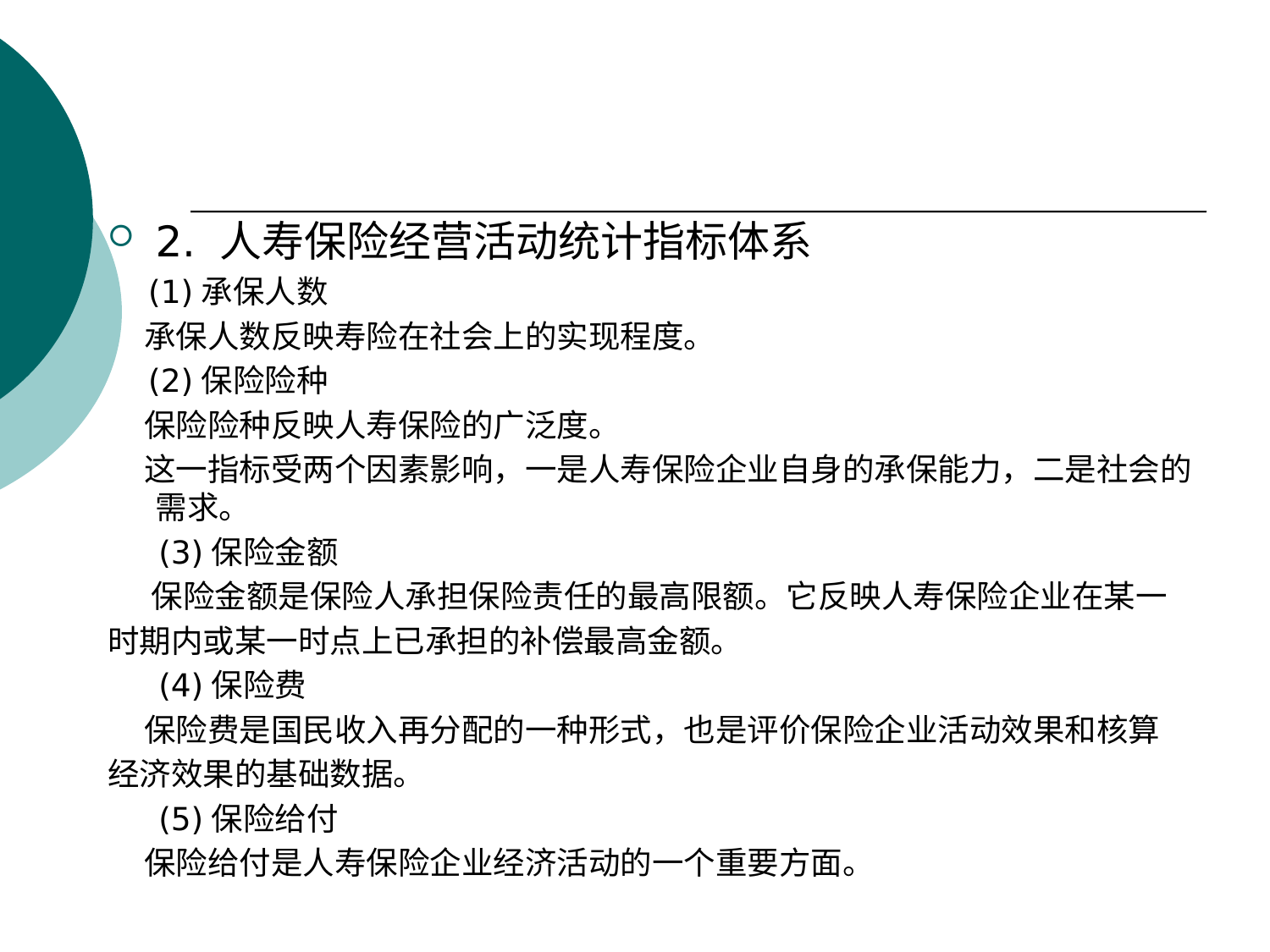

#
2. 人寿保险经营活动统计指标体系
    (1)承保人数
    承保人数反映寿险在社会上的实现程度。
    (2)保险险种
    保险险种反映人寿保险的广泛度。
    这一指标受两个因素影响，一是人寿保险企业自身的承保能力，二是社会的需求。
     (3)保险金额
     保险金额是保险人承担保险责任的最高限额。它反映人寿保险企业在某一
时期内或某一时点上已承担的补偿最高金额。
     (4)保险费
    保险费是国民收入再分配的一种形式，也是评价保险企业活动效果和核算
经济效果的基础数据。
     (5)保险给付
    保险给付是人寿保险企业经济活动的一个重要方面。